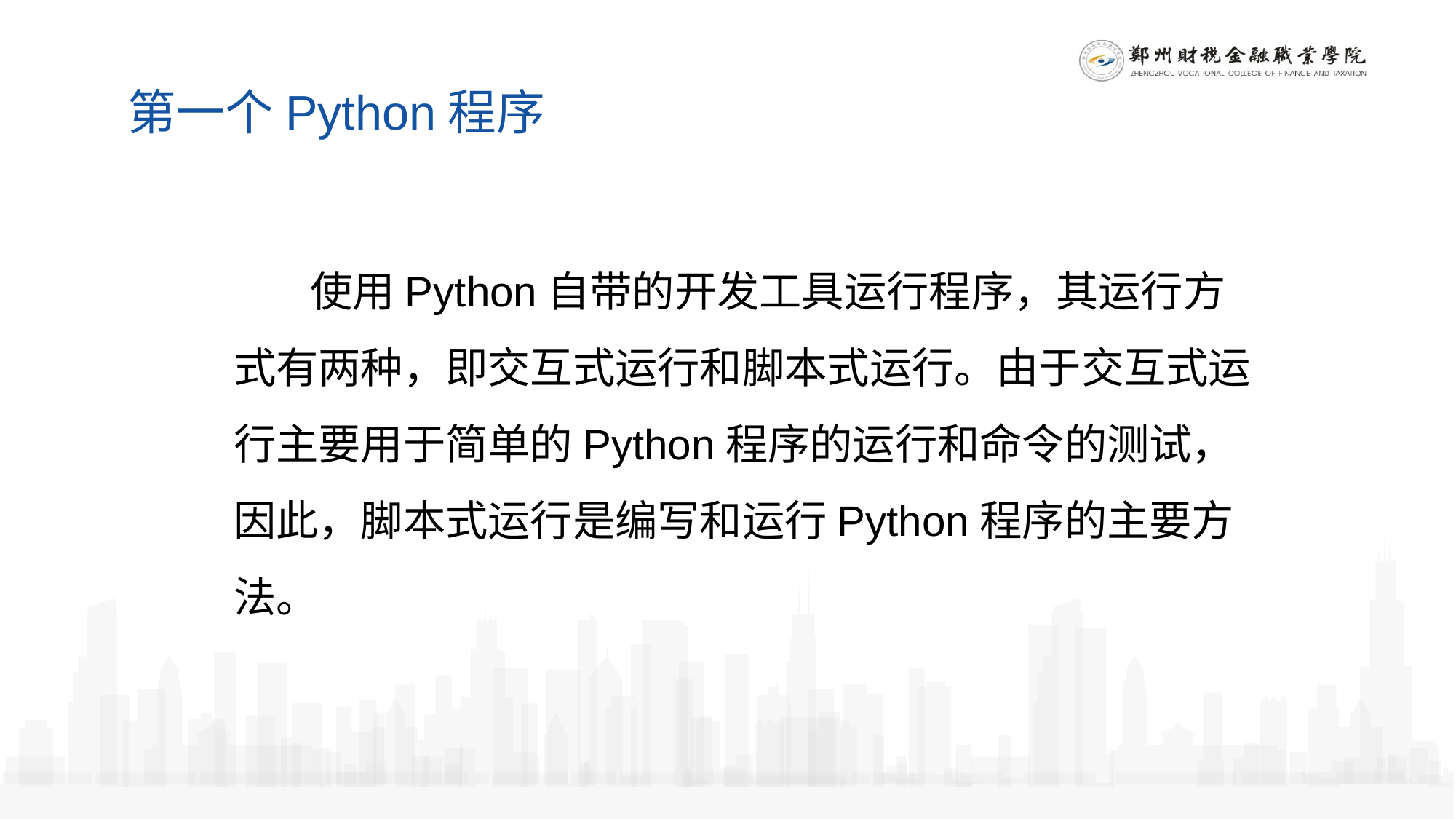

第一个Python程序
       使用Python自带的开发工具运行程序，其运行方式有两种，即交互式运行和脚本式运行。由于交互式运行主要用于简单的Python程序的运行和命令的测试，因此，脚本式运行是编写和运行Python程序的主要方法。